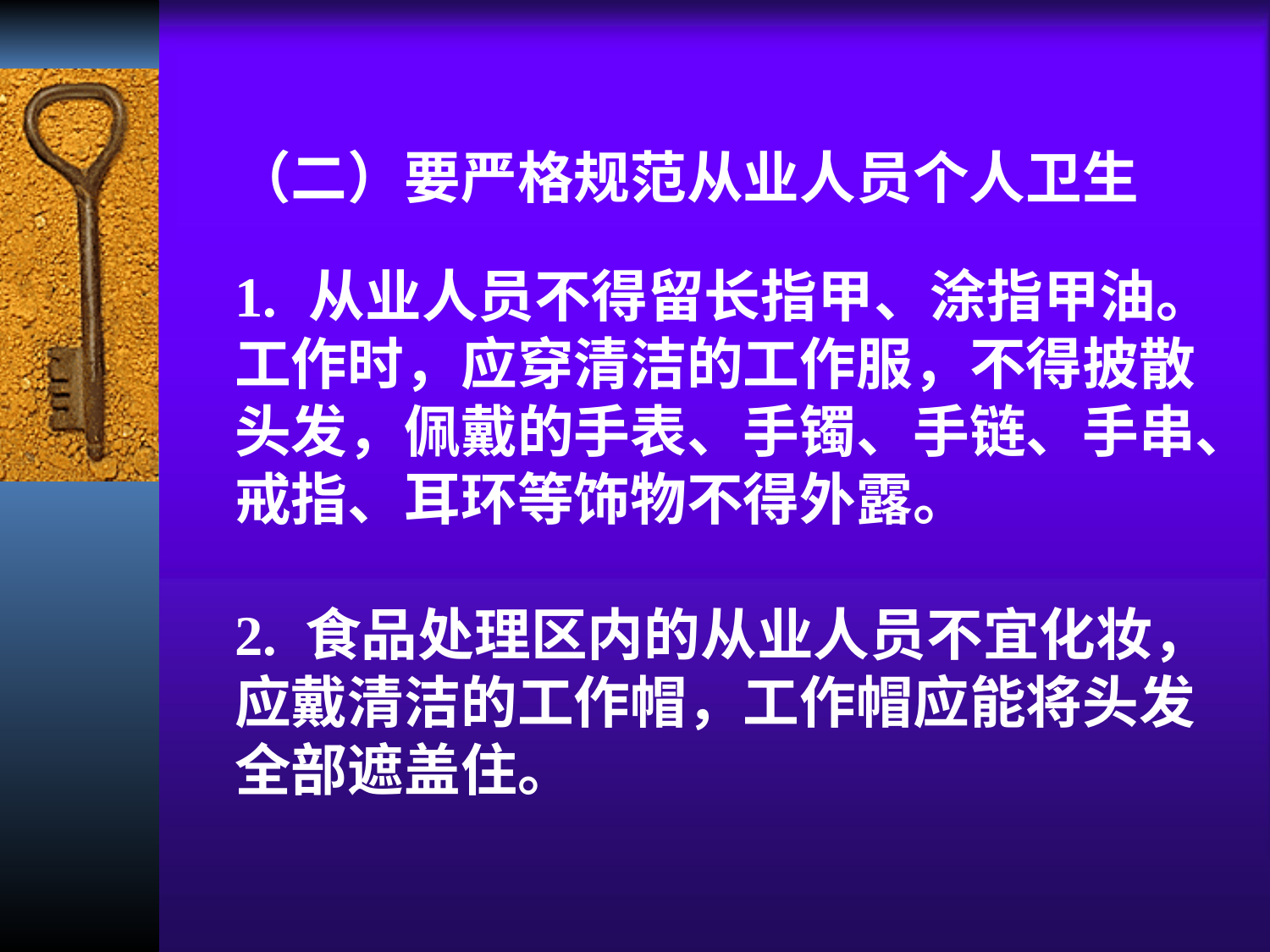

（二）要严格规范从业人员个人卫生

1.  从业人员不得留长指甲、涂指甲油。工作时，应穿清洁的工作服，不得披散头发，佩戴的手表、手镯、手链、手串、戒指、耳环等饰物不得外露。

2. 食品处理区内的从业人员不宜化妆，应戴清洁的工作帽，工作帽应能将头发全部遮盖住。